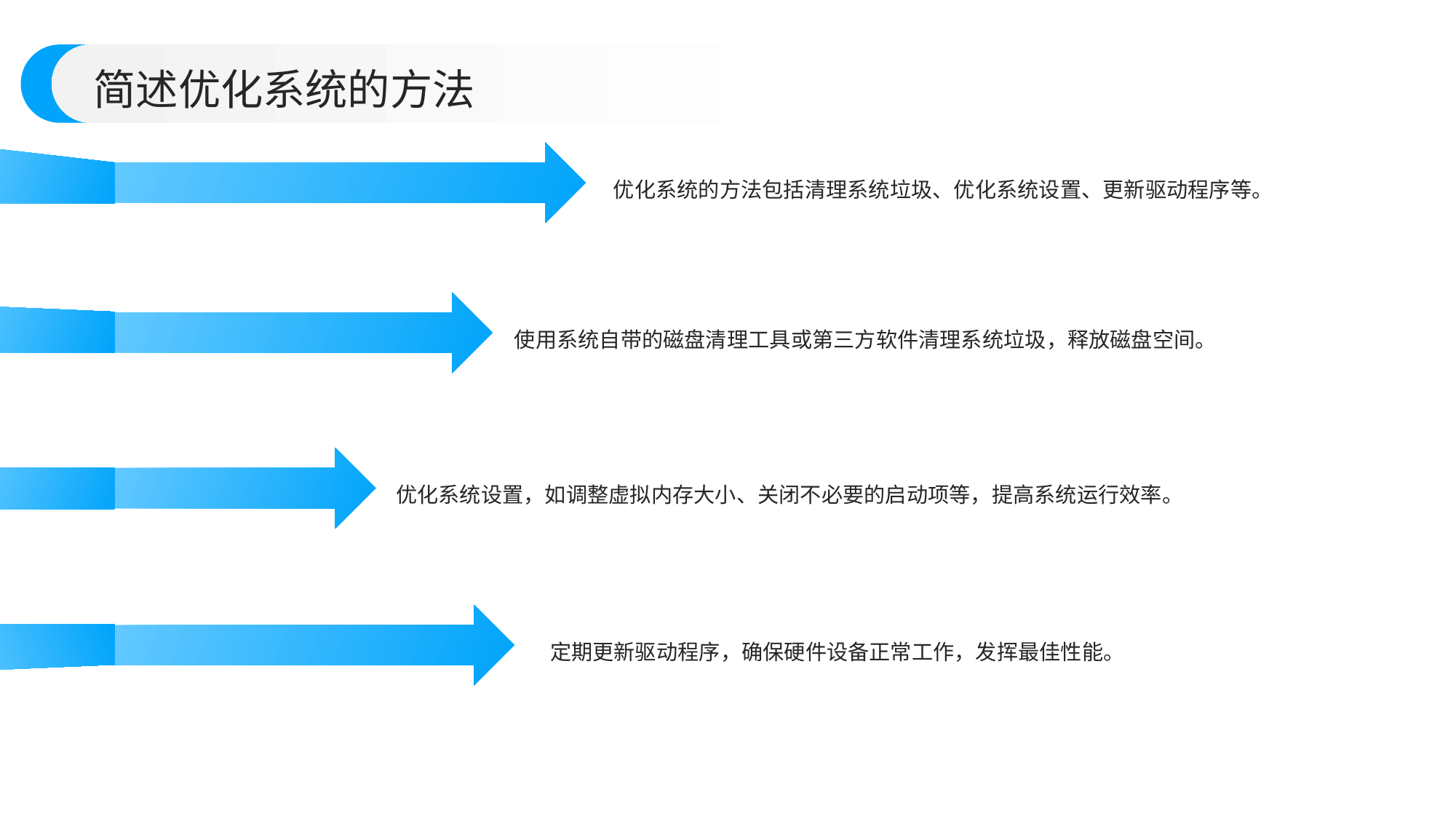

简述优化系统的方法
优化系统的方法包括清理系统垃圾、优化系统设置、更新驱动程序等。

使用系统自带的磁盘清理工具或第三方软件清理系统垃圾，释放磁盘空间。

优化系统设置，如调整虚拟内存大小、关闭不必要的启动项等，提高系统运行效率。

定期更新驱动程序，确保硬件设备正常工作，发挥最佳性能。